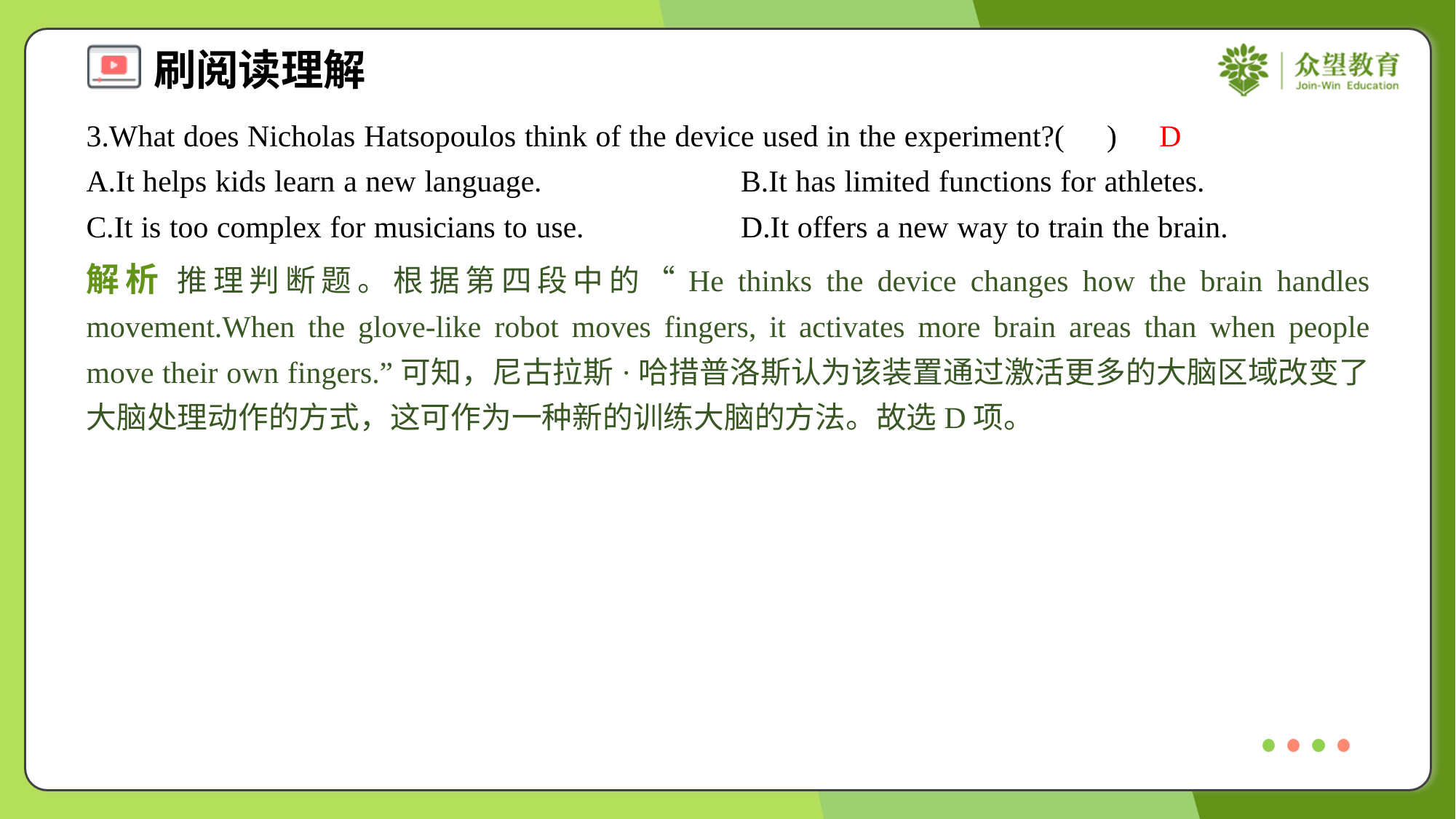

3.What does Nicholas Hatsopoulos think of the device used in the experiment?(     )
D
A.It helps kids learn a new language.	B.It has limited functions for athletes.
C.It is too complex for musicians to use.	D.It offers a new way to train the brain.
解析 推理判断题。根据第四段中的“He thinks the device changes how the brain handles movement.When the glove-like robot moves fingers, it activates more brain areas than when people move their own fingers.”可知，尼古拉斯·哈措普洛斯认为该装置通过激活更多的大脑区域改变了大脑处理动作的方式，这可作为一种新的训练大脑的方法。故选D项。